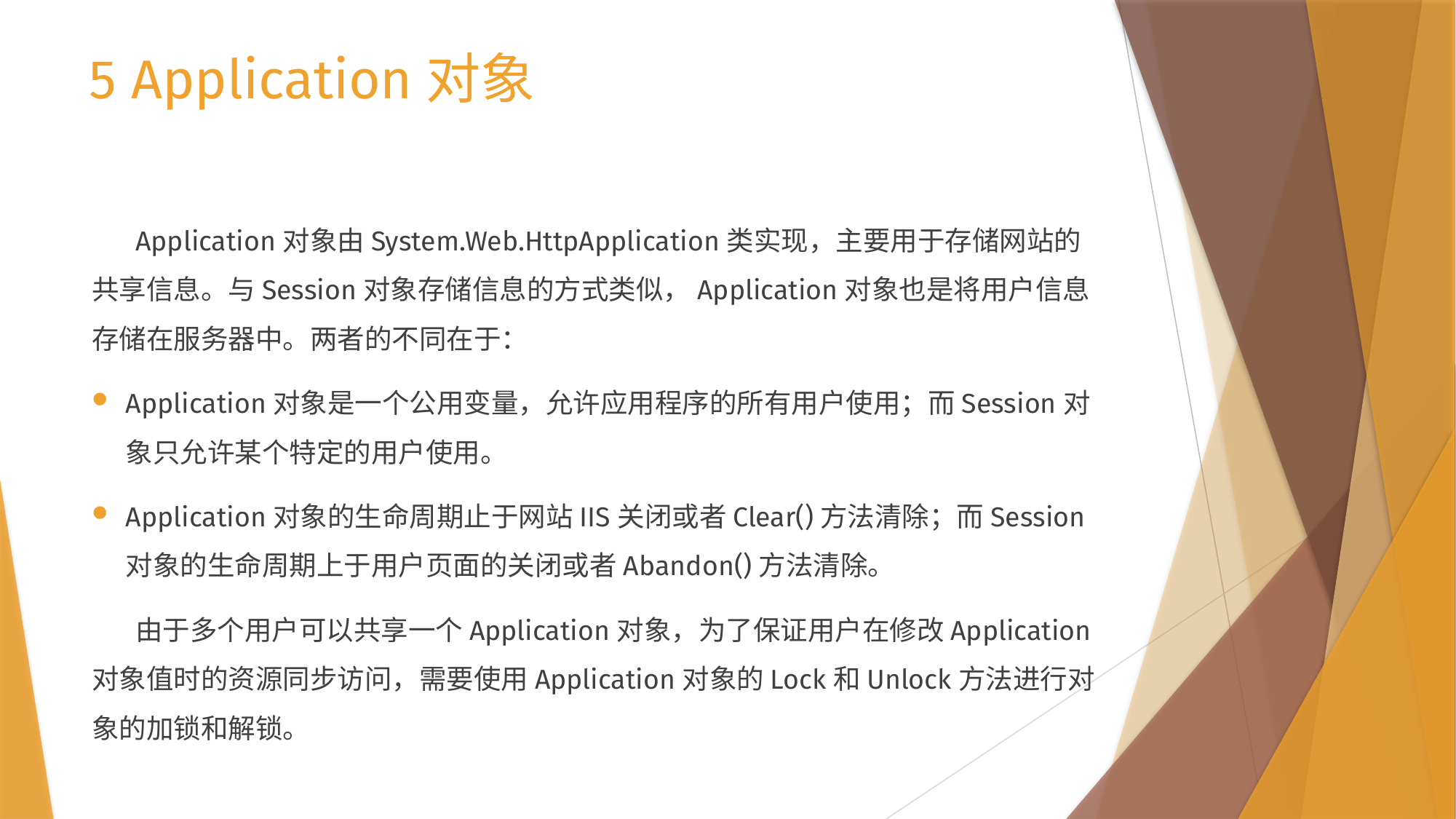

# 5 Application对象
      Application对象由System.Web.HttpApplication类实现，主要用于存储网站的共享信息。与Session对象存储信息的方式类似，Application对象也是将用户信息存储在服务器中。两者的不同在于：
Application对象是一个公用变量，允许应用程序的所有用户使用；而Session对象只允许某个特定的用户使用。
Application对象的生命周期止于网站IIS关闭或者Clear()方法清除；而Session对象的生命周期上于用户页面的关闭或者Abandon()方法清除。
      由于多个用户可以共享一个Application对象，为了保证用户在修改Application对象值时的资源同步访问，需要使用Application对象的Lock和Unlock方法进行对象的加锁和解锁。